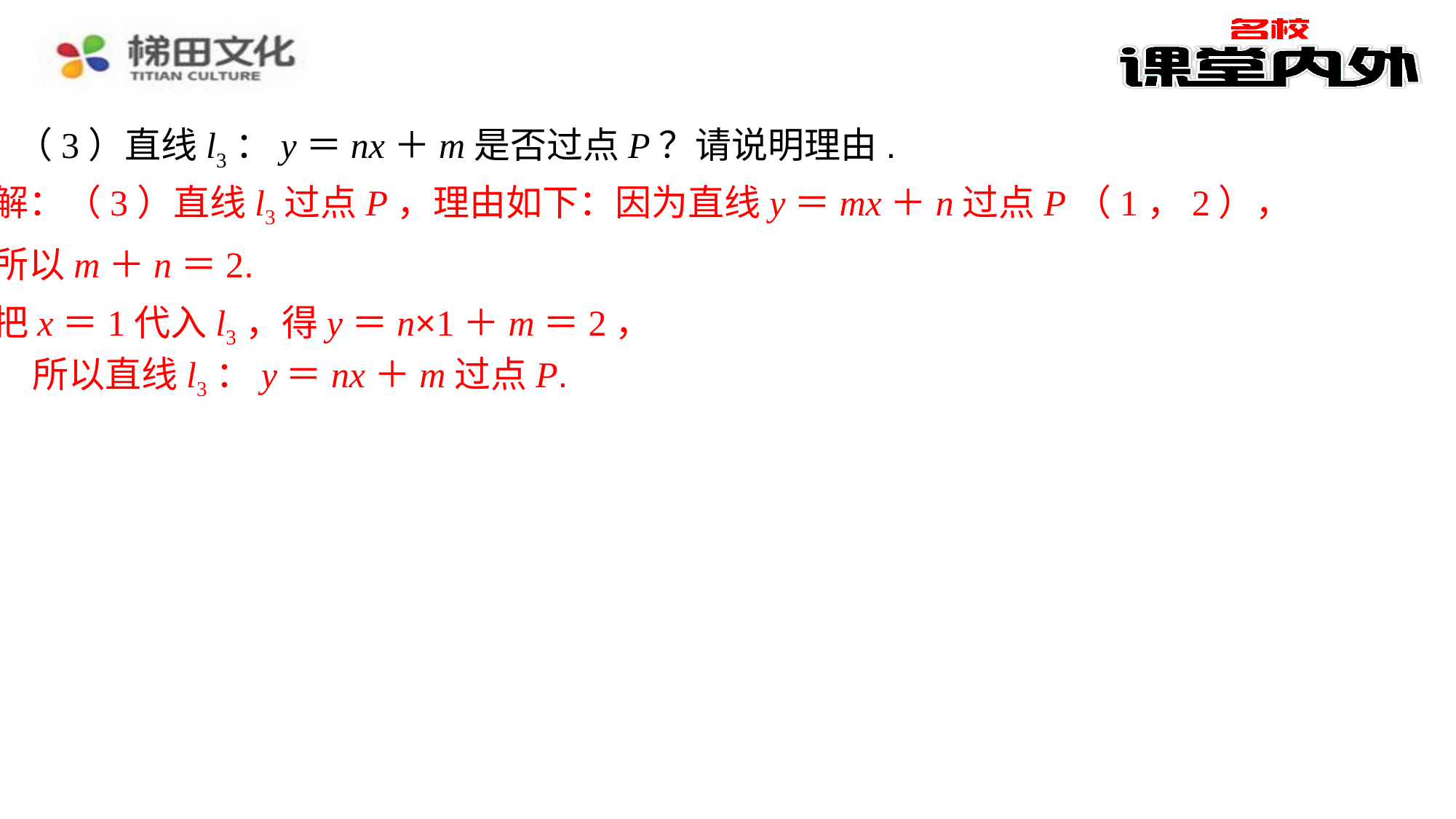

（3）直线l3：y＝nx＋m是否过点P？请说明理由.
解：（3）直线l3过点P，理由如下：因为直线y＝mx＋n过点P（1，2），
所以m＋n＝2.
把x＝1代入l3，得y＝n×1＋m＝2，
所以直线l3：y＝nx＋m过点P.